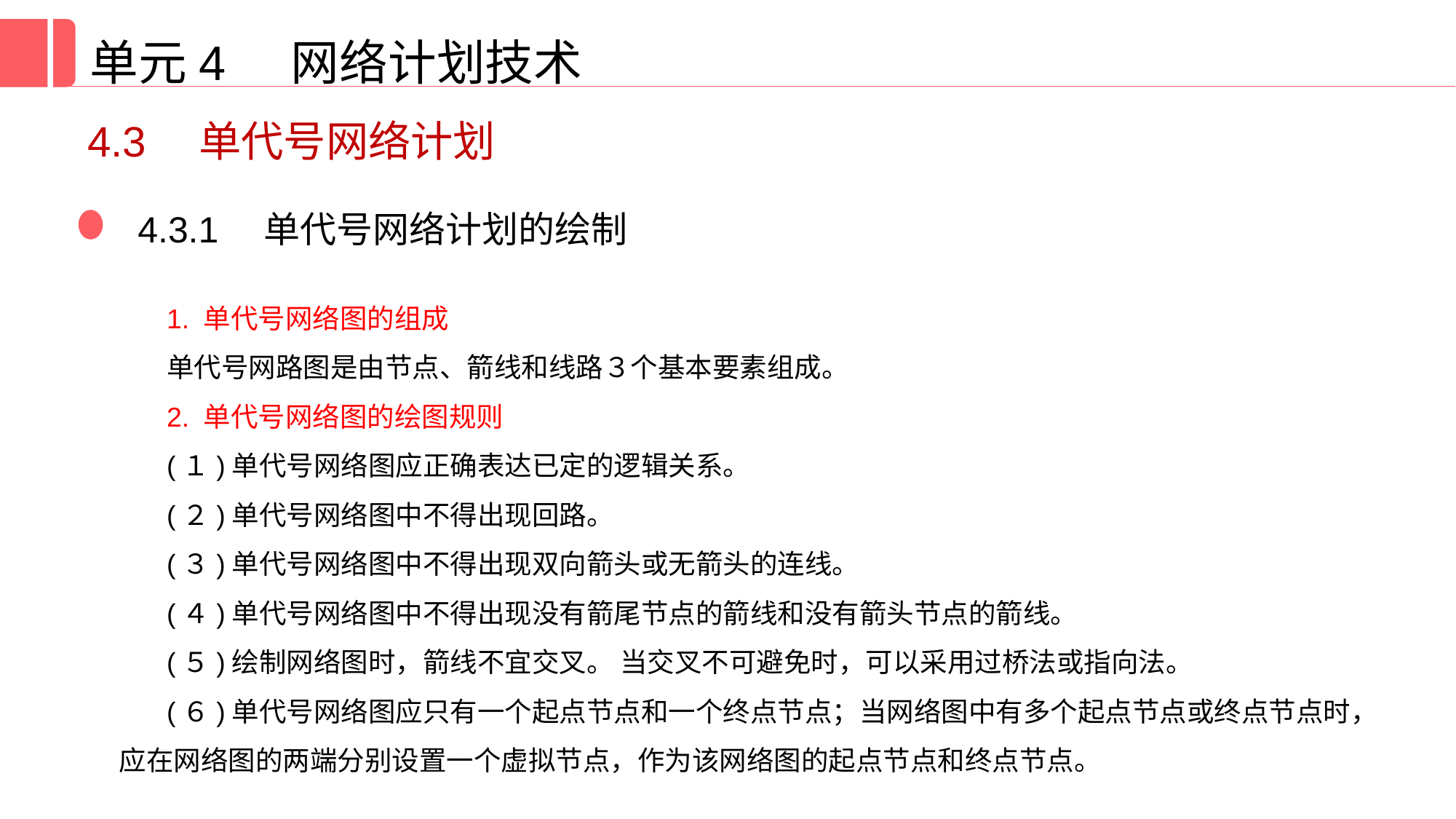

单元4    网络计划技术

4.3　单代号网络计划
4.3.1　单代号网络计划的绘制

1. 单代号网络图的组成
单代号网路图是由节点、箭线和线路３个基本要素组成。
2. 单代号网络图的绘图规则
(１)单代号网络图应正确表达已定的逻辑关系。
(２)单代号网络图中不得出现回路。
(３)单代号网络图中不得出现双向箭头或无箭头的连线。
(４)单代号网络图中不得出现没有箭尾节点的箭线和没有箭头节点的箭线。
(５)绘制网络图时，箭线不宜交叉。 当交叉不可避免时，可以采用过桥法或指向法。
(６)单代号网络图应只有一个起点节点和一个终点节点；当网络图中有多个起点节点或终点节点时， 应在网络图的两端分别设置一个虚拟节点，作为该网络图的起点节点和终点节点。